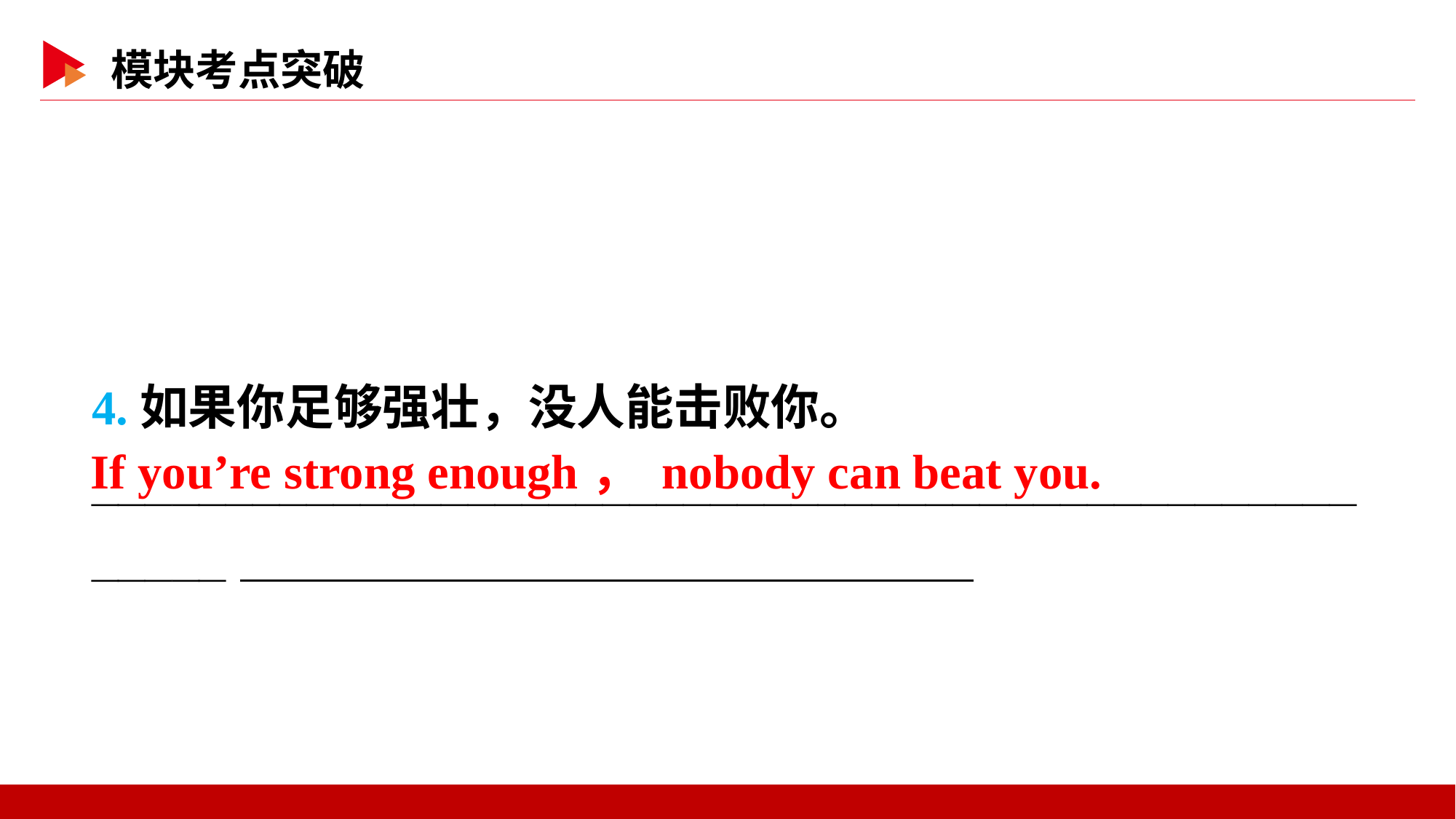

4.如果你足够强壮，没人能击败你。
____________________________________________________
If you’re strong enough， nobody can beat you.